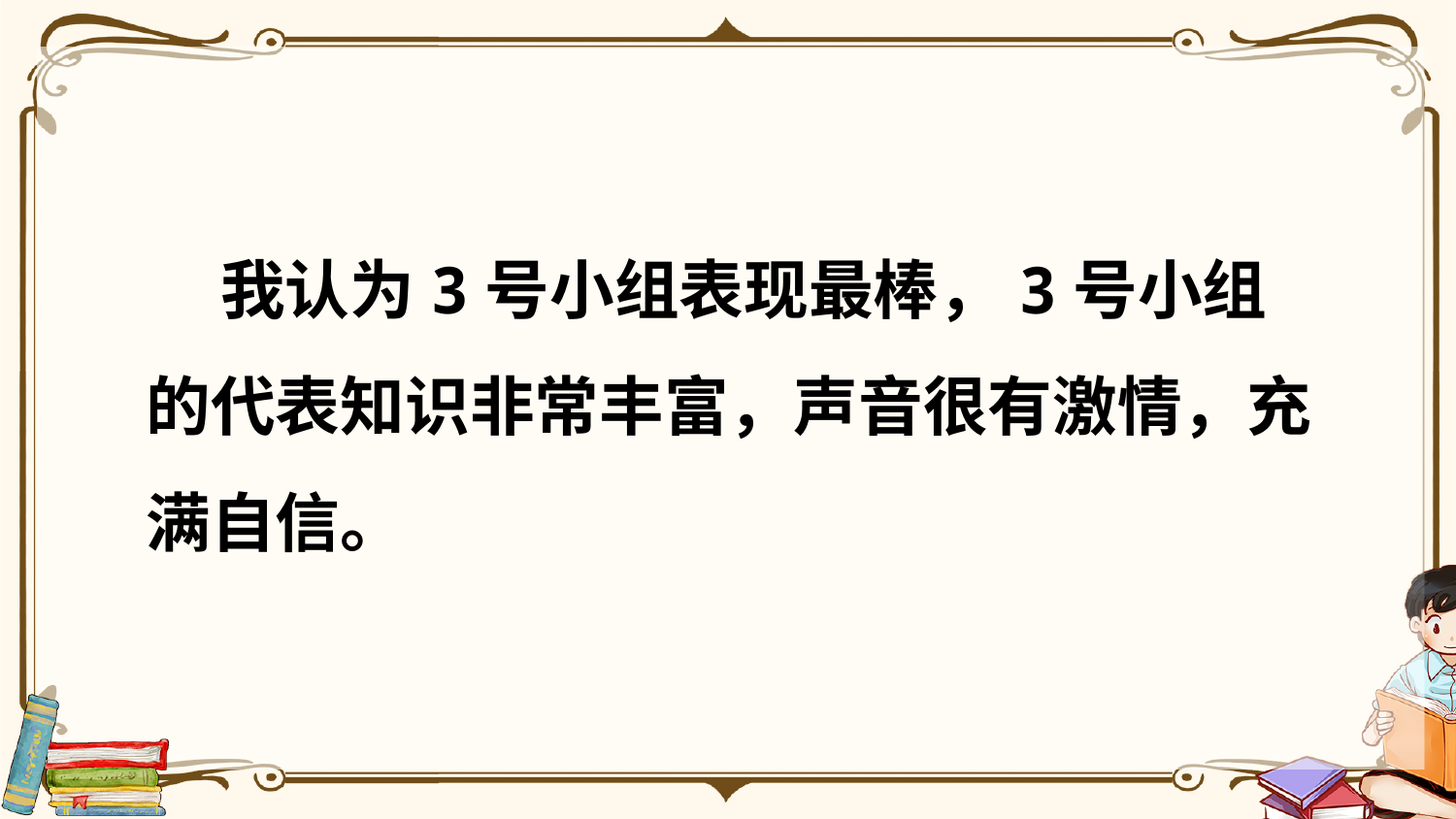

我认为3号小组表现最棒，3号小组的代表知识非常丰富，声音很有激情，充满自信。